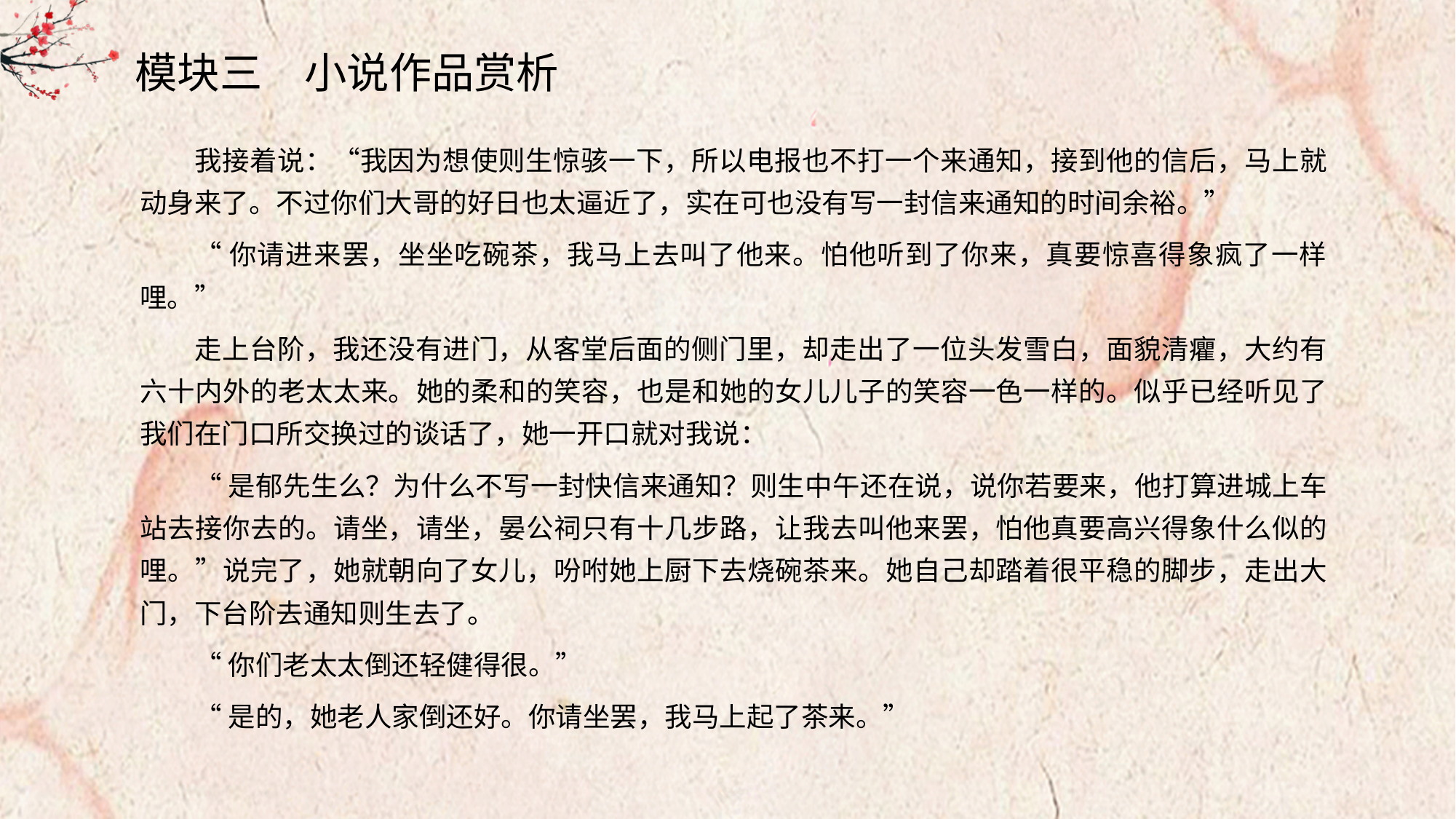

模块三　小说作品赏析
我接着说：“我因为想使则生惊骇一下，所以电报也不打一个来通知，接到他的信后，马上就动身来了。不过你们大哥的好日也太逼近了，实在可也没有写一封信来通知的时间余裕。”
“你请进来罢，坐坐吃碗茶，我马上去叫了他来。怕他听到了你来，真要惊喜得象疯了一样哩。”
走上台阶，我还没有进门，从客堂后面的侧门里，却走出了一位头发雪白，面貌清癯，大约有六十内外的老太太来。她的柔和的笑容，也是和她的女儿儿子的笑容一色一样的。似乎已经听见了我们在门口所交换过的谈话了，她一开口就对我说：
“是郁先生么？为什么不写一封快信来通知？则生中午还在说，说你若要来，他打算进城上车站去接你去的。请坐，请坐，晏公祠只有十几步路，让我去叫他来罢，怕他真要高兴得象什么似的哩。”说完了，她就朝向了女儿，吩咐她上厨下去烧碗茶来。她自己却踏着很平稳的脚步，走出大门，下台阶去通知则生去了。
“你们老太太倒还轻健得很。”
“是的，她老人家倒还好。你请坐罢，我马上起了茶来。”